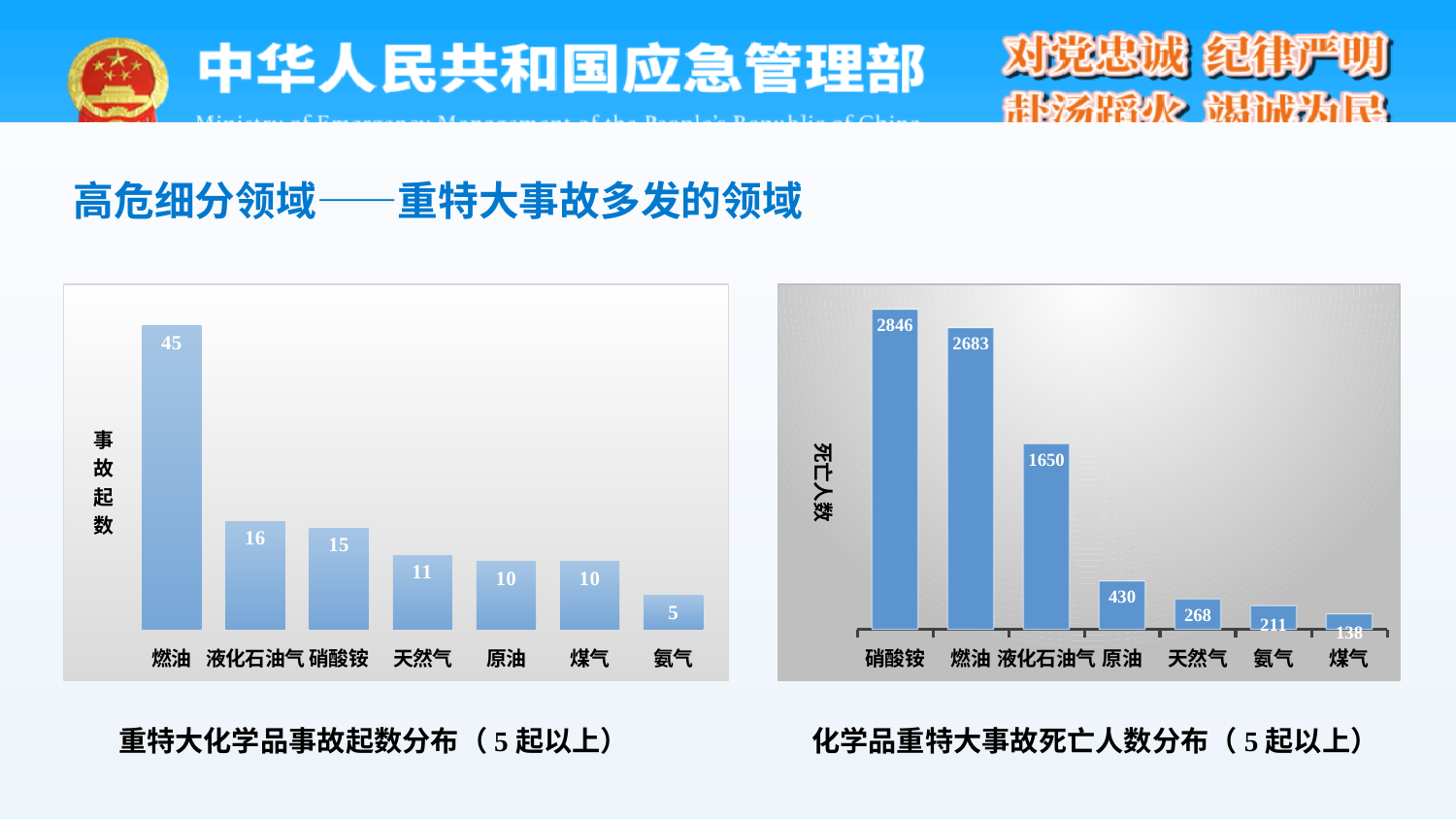

高危细分领域——重特大事故多发的领域

### Chart

| Category |  |
|---|---|
| 燃油 | 45.0 |
| 液化石油气 | 16.0 |
| 硝酸铵 | 15.0 |
| 天然气 | 11.0 |
| 原油 | 10.0 |
| 煤气 | 10.0 |
| 氨气 | 5.0 |

### Chart

| Category |  |
|---|---|
| 硝酸铵 | 2846.0 |
| 燃油 | 2683.0 |
| 液化石油气 | 1650.0 |
| 原油 | 430.0 |
| 天然气 | 268.0 |
| 氨气 | 211.0 |
| 煤气 | 138.0 |
重特大化学品事故起数分布（5起以上）
化学品重特大事故死亡人数分布（5起以上）
51